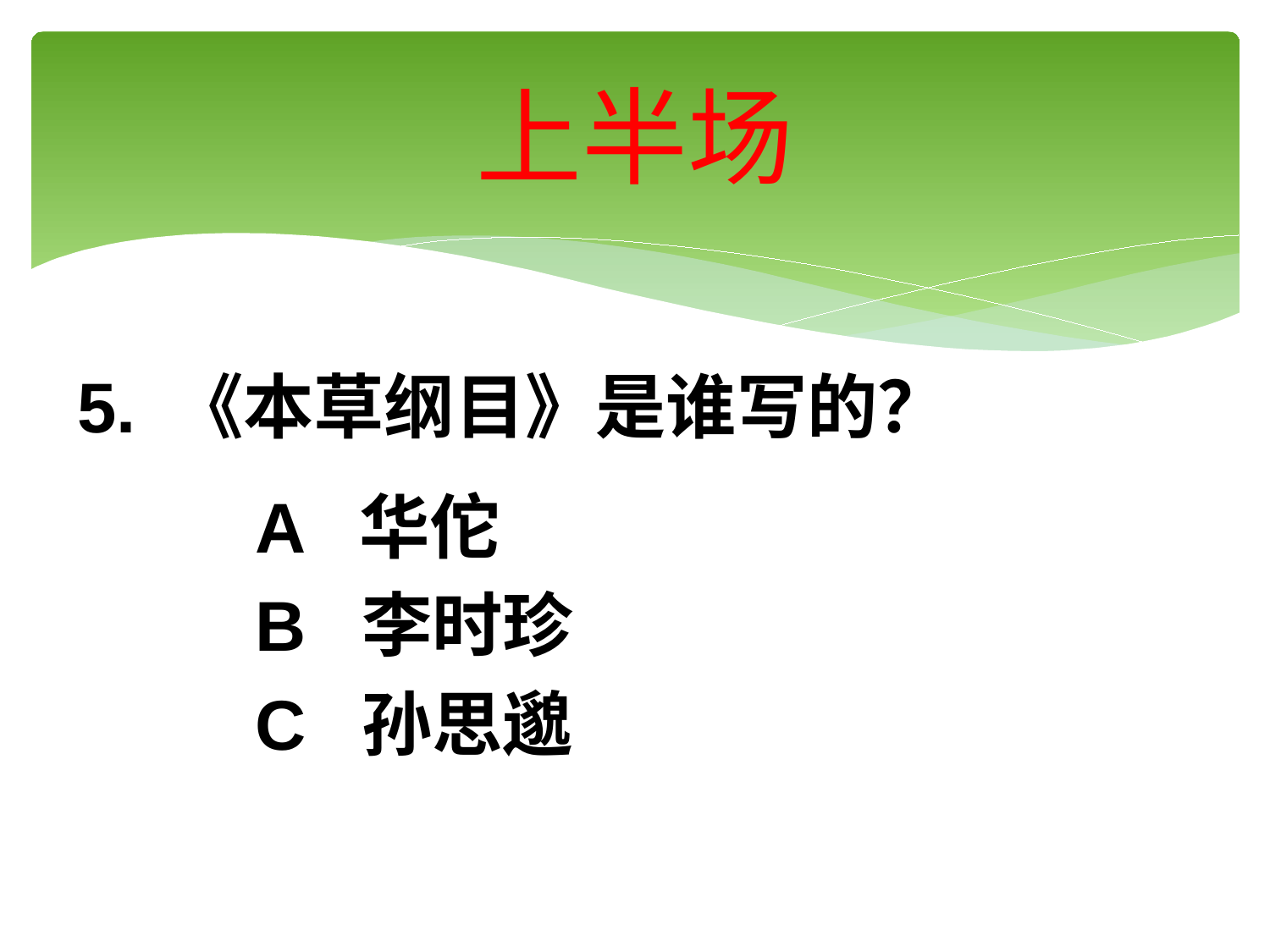

# 上半场
5. 《本草纲目》是谁写的？
         A  华佗
         B  李时珍
         C  孙思邈